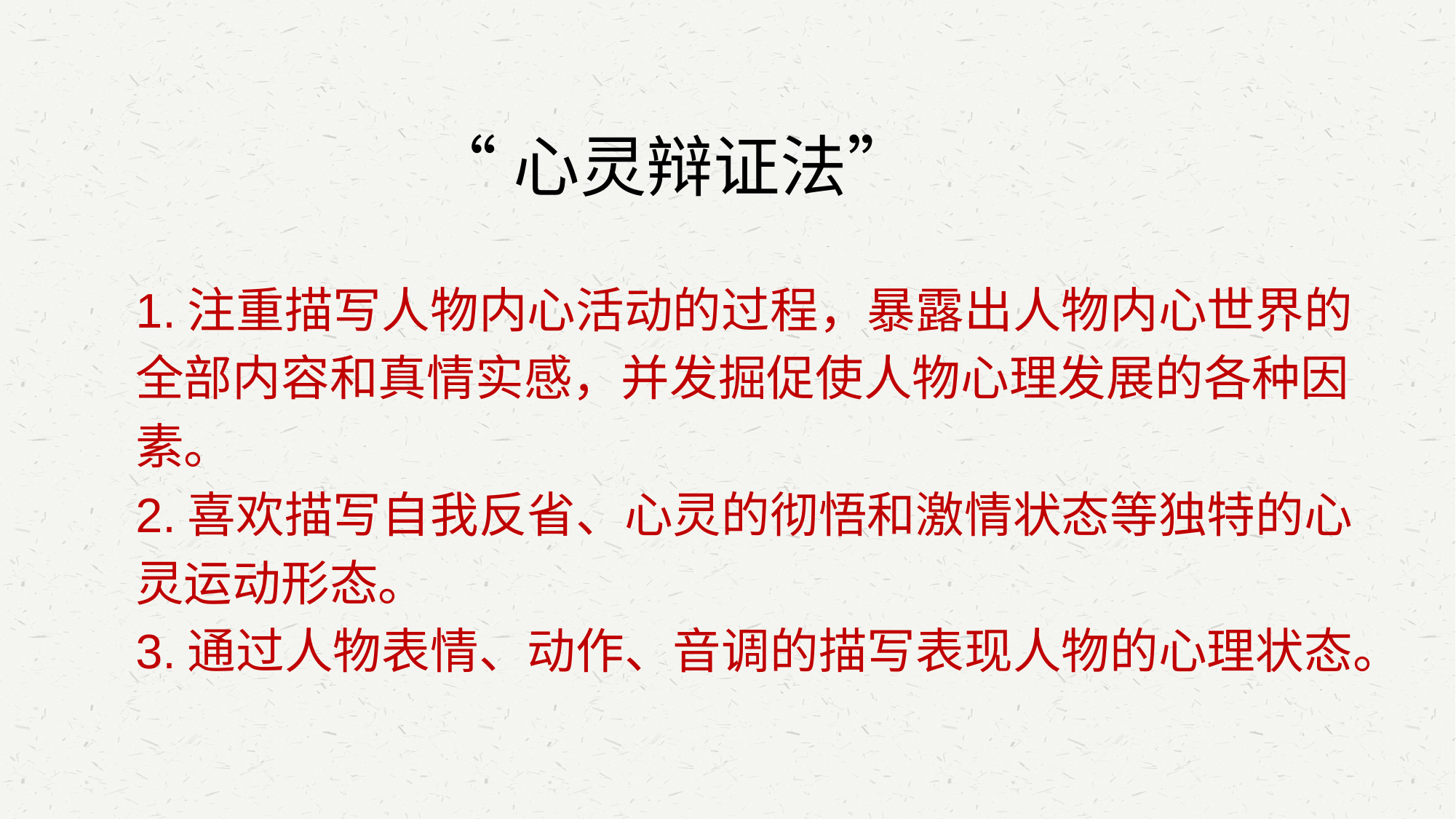

“心灵辩证法”
1.注重描写人物内心活动的过程，暴露出人物内心世界的全部内容和真情实感，并发掘促使人物心理发展的各种因素。
2.喜欢描写自我反省、心灵的彻悟和激情状态等独特的心灵运动形态。
3.通过人物表情、动作、音调的描写表现人物的心理状态。